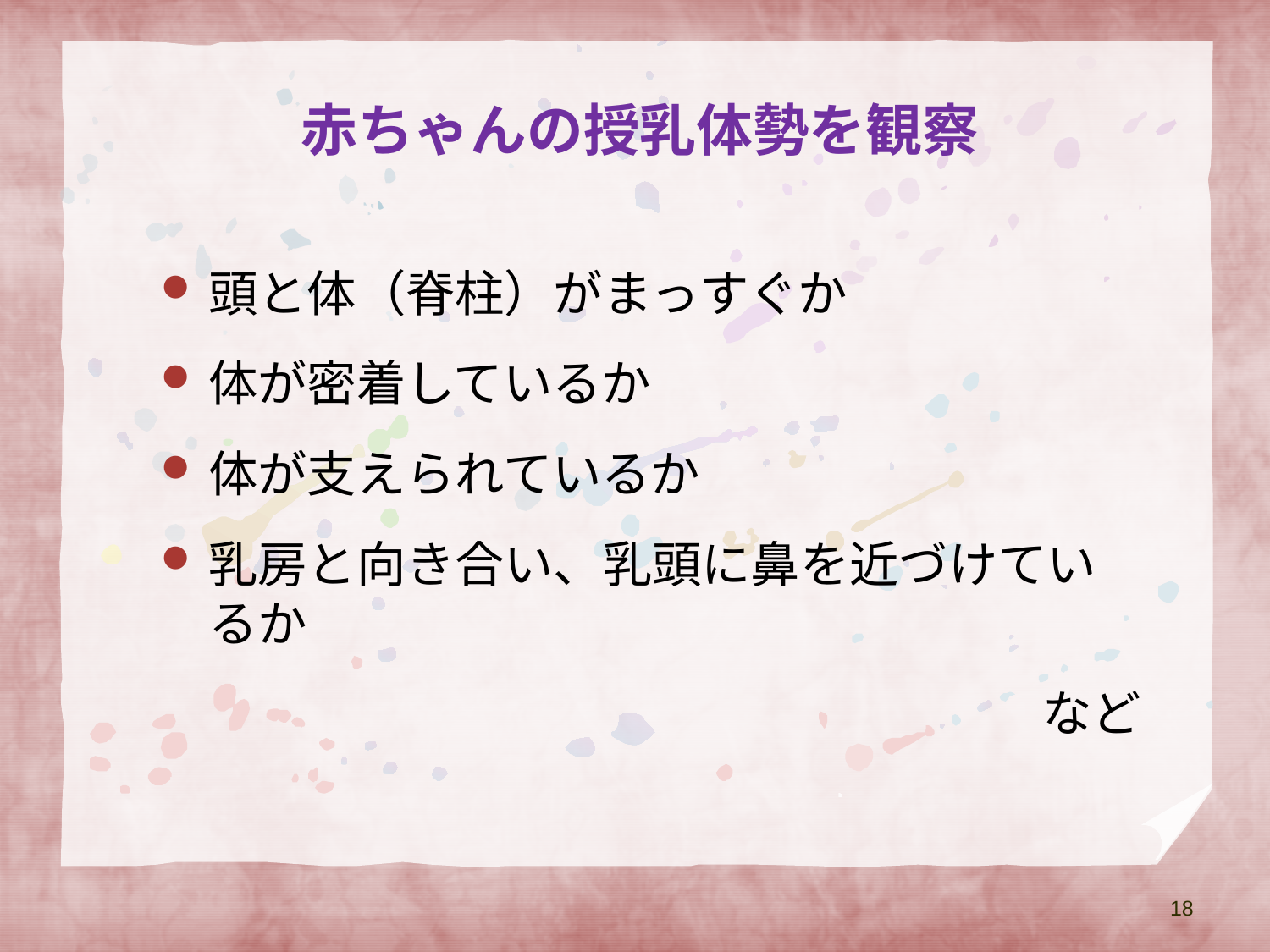

# 赤ちゃんの授乳体勢を観察
頭と体（脊柱）がまっすぐか
体が密着しているか
体が支えられているか
乳房と向き合い、乳頭に鼻を近づけているか
など
18